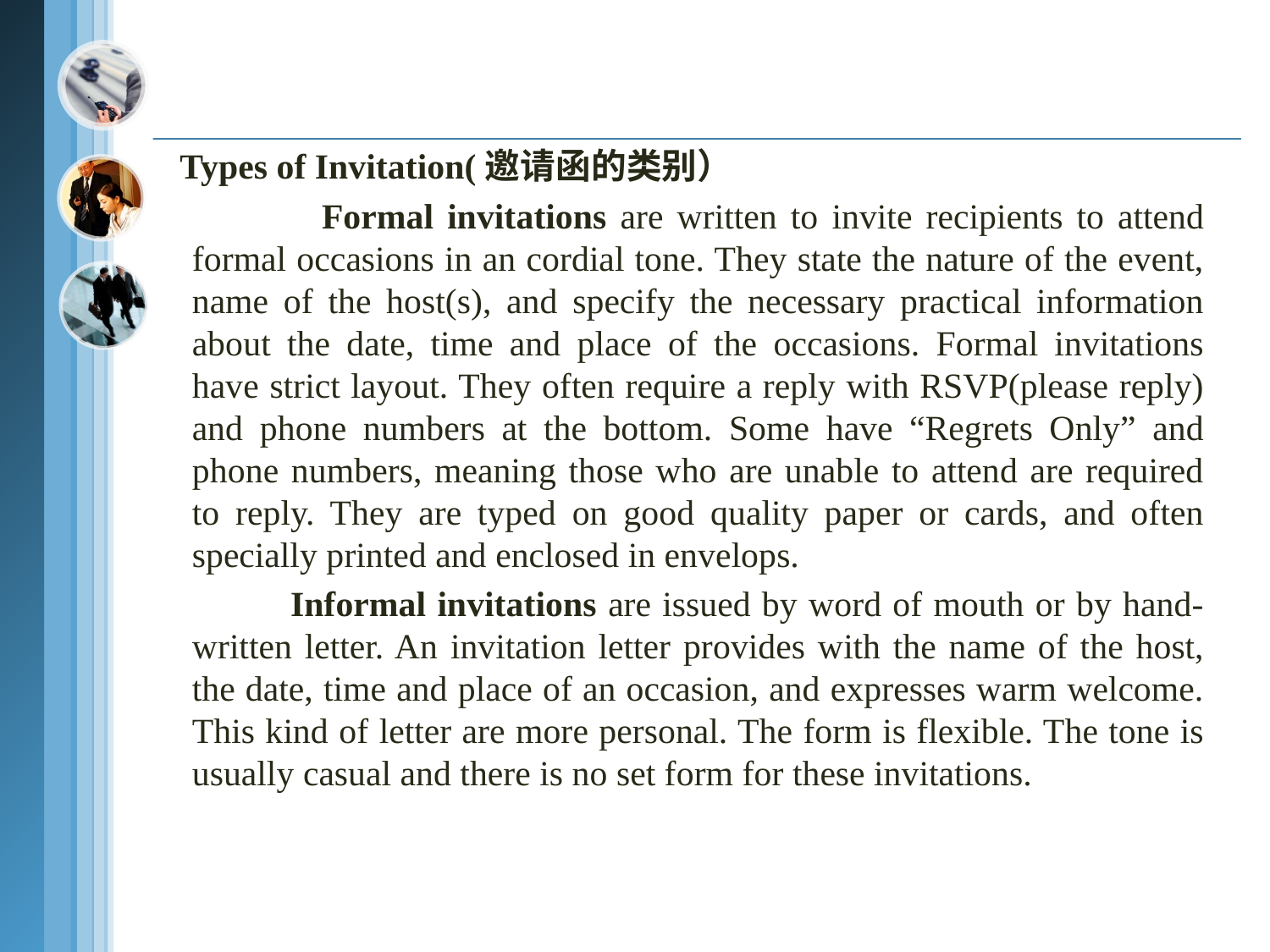

Types of Invitation(邀请函的类别）
             Formal invitations are written to invite recipients to attend formal occasions in an cordial tone. They state the nature of the event, name of the host(s), and specify the necessary practical information about the date, time and place of the occasions. Formal invitations have strict layout. They often require a reply with RSVP(please reply) and phone numbers at the bottom. Some have “Regrets Only” and phone numbers, meaning those who are unable to attend are required to reply. They are typed on good quality paper or cards, and often specially printed and enclosed in envelops.
             Informal invitations are issued by word of mouth or by hand-written letter. An invitation letter provides with the name of the host, the date, time and place of an occasion, and expresses warm welcome. This kind of letter are more personal. The form is flexible. The tone is usually casual and there is no set form for these invitations.